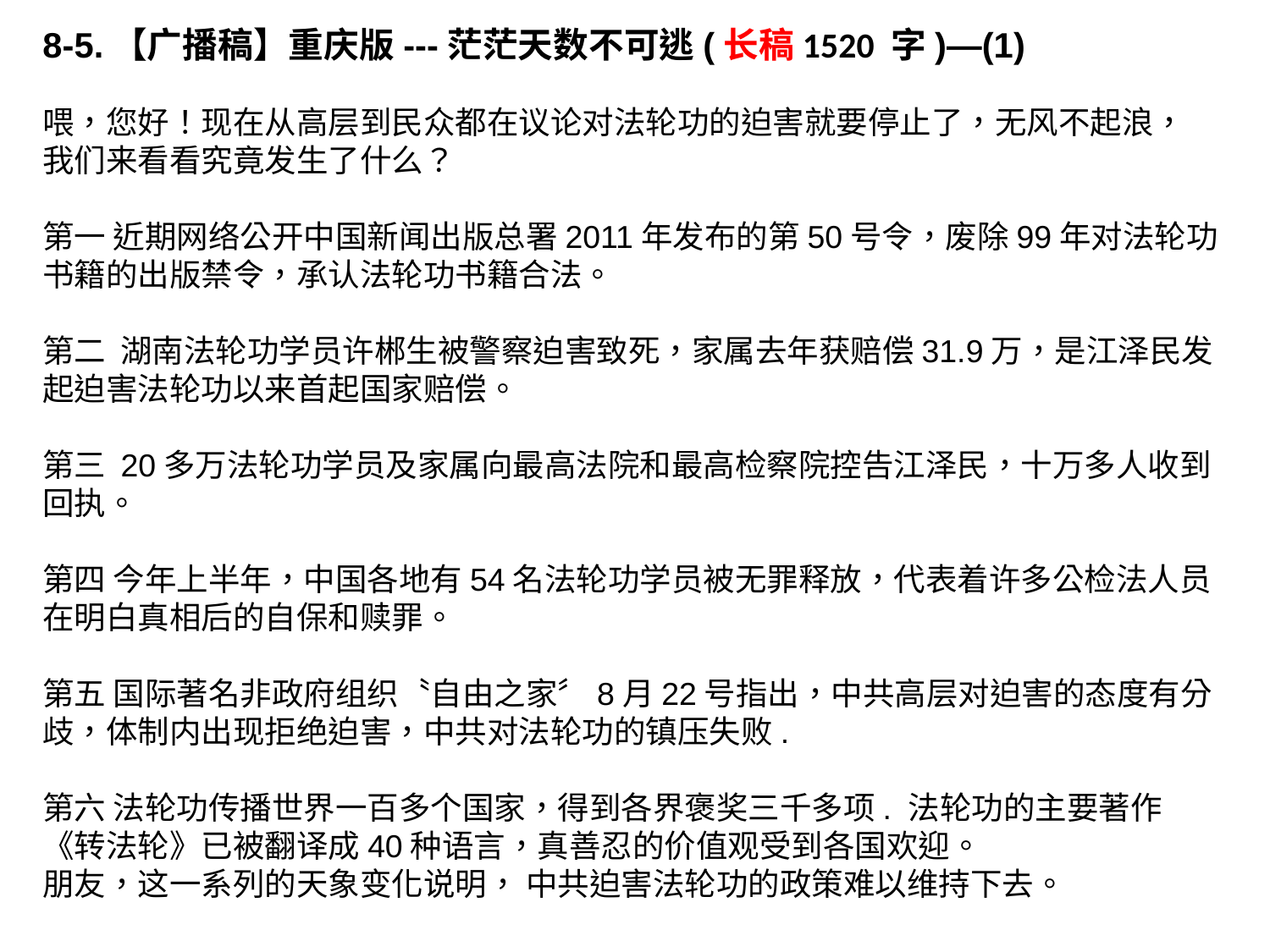

8-5.【广播稿】重庆版---茫茫天数不可逃(长稿1520 字)—(1)

喂，您好！现在从高层到民众都在议论对法轮功的迫害就要停止了，无风不起浪，
我们来看看究竟发生了什么？

第一 近期网络公开中国新闻出版总署2011年发布的第50号令，废除99年对法轮功书籍的出版禁令，承认法轮功书籍合法。

第二  湖南法轮功学员许郴生被警察迫害致死，家属去年获赔偿31.9万，是江泽民发起迫害法轮功以来首起国家赔偿。

第三 20多万法轮功学员及家属向最高法院和最高检察院控告江泽民，十万多人收到回执。

第四 今年上半年，中国各地有54名法轮功学员被无罪释放，代表着许多公检法人员在明白真相后的自保和赎罪。

第五 国际著名非政府组织〝自由之家〞8月22号指出，中共高层对迫害的态度有分歧，体制内出现拒绝迫害，中共对法轮功的镇压失败.

第六 法轮功传播世界一百多个国家，得到各界褒奖三千多项. 法轮功的主要著作《转法轮》已被翻译成40种语言，真善忍的价值观受到各国欢迎。
朋友，这一系列的天象变化说明， 中共迫害法轮功的政策难以维持下去。